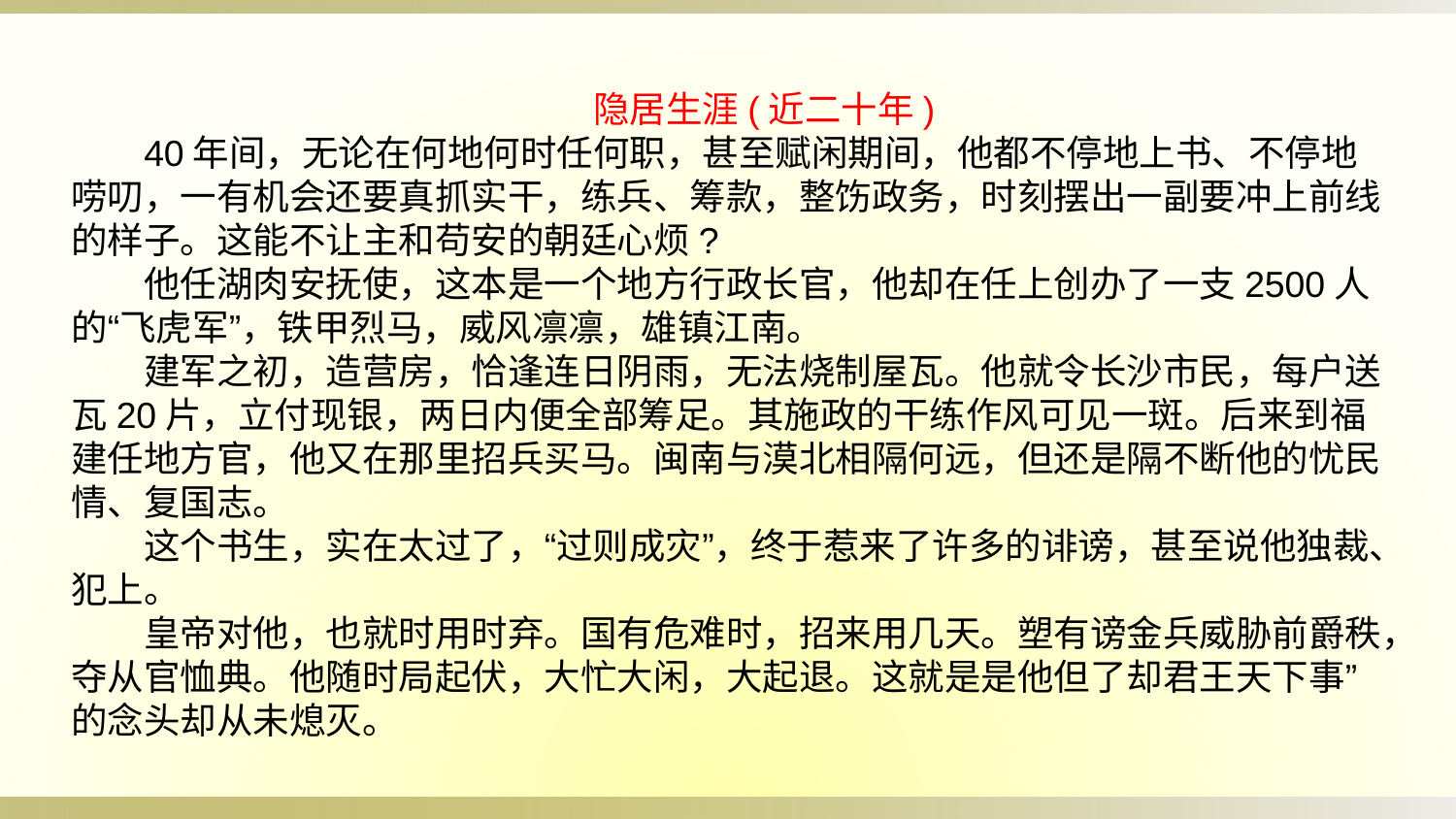

隐居生涯(近二十年)
40年间，无论在何地何时任何职，甚至赋闲期间，他都不停地上书、不停地唠叨，一有机会还要真抓实干，练兵、筹款，整饬政务，时刻摆出一副要冲上前线的样子。这能不让主和苟安的朝廷心烦?
他任湖肉安抚使，这本是一个地方行政长官，他却在任上创办了一支2500人的“飞虎军”，铁甲烈马，威风凛凛，雄镇江南。
建军之初，造营房，恰逢连日阴雨，无法烧制屋瓦。他就令长沙市民，每户送瓦20片，立付现银，两日内便全部筹足。其施政的干练作风可见一斑。后来到福建任地方官，他又在那里招兵买马。闽南与漠北相隔何远，但还是隔不断他的忧民情、复国志。
这个书生，实在太过了，“过则成灾”，终于惹来了许多的诽谤，甚至说他独裁、犯上。
皇帝对他，也就时用时弃。国有危难时，招来用几天。塑有谤金兵威胁前爵秩，夺从官恤典。他随时局起伏，大忙大闲，大起退。这就是是他但了却君王天下事”的念头却从未熄灭。